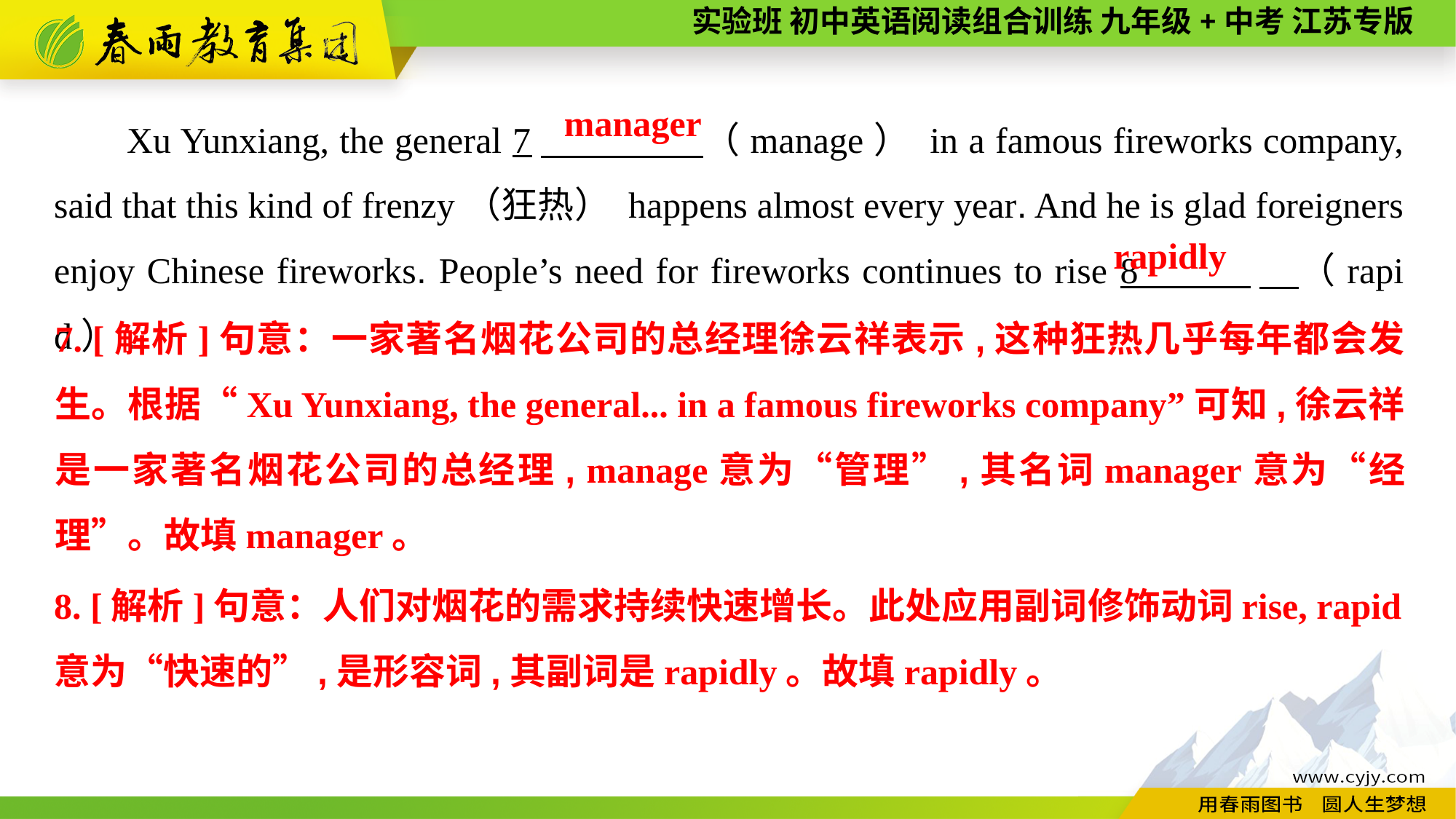

Xu Yunxiang, the general 7　             （manage） in a famous fireworks company, said that this kind of frenzy（狂热） happens almost every year. And he is glad foreigners enjoy Chinese fireworks. People’s need for fireworks continues to rise 8         　（rapid）.
manager
rapidly
7. [解析]句意：一家著名烟花公司的总经理徐云祥表示,这种狂热几乎每年都会发生。根据“Xu Yunxiang, the general... in a famous fireworks company”可知,徐云祥是一家著名烟花公司的总经理, manage意为“管理”,其名词manager意为“经理”。故填manager。
8. [解析]句意：人们对烟花的需求持续快速增长。此处应用副词修饰动词rise, rapid意为“快速的”,是形容词,其副词是rapidly。故填rapidly。